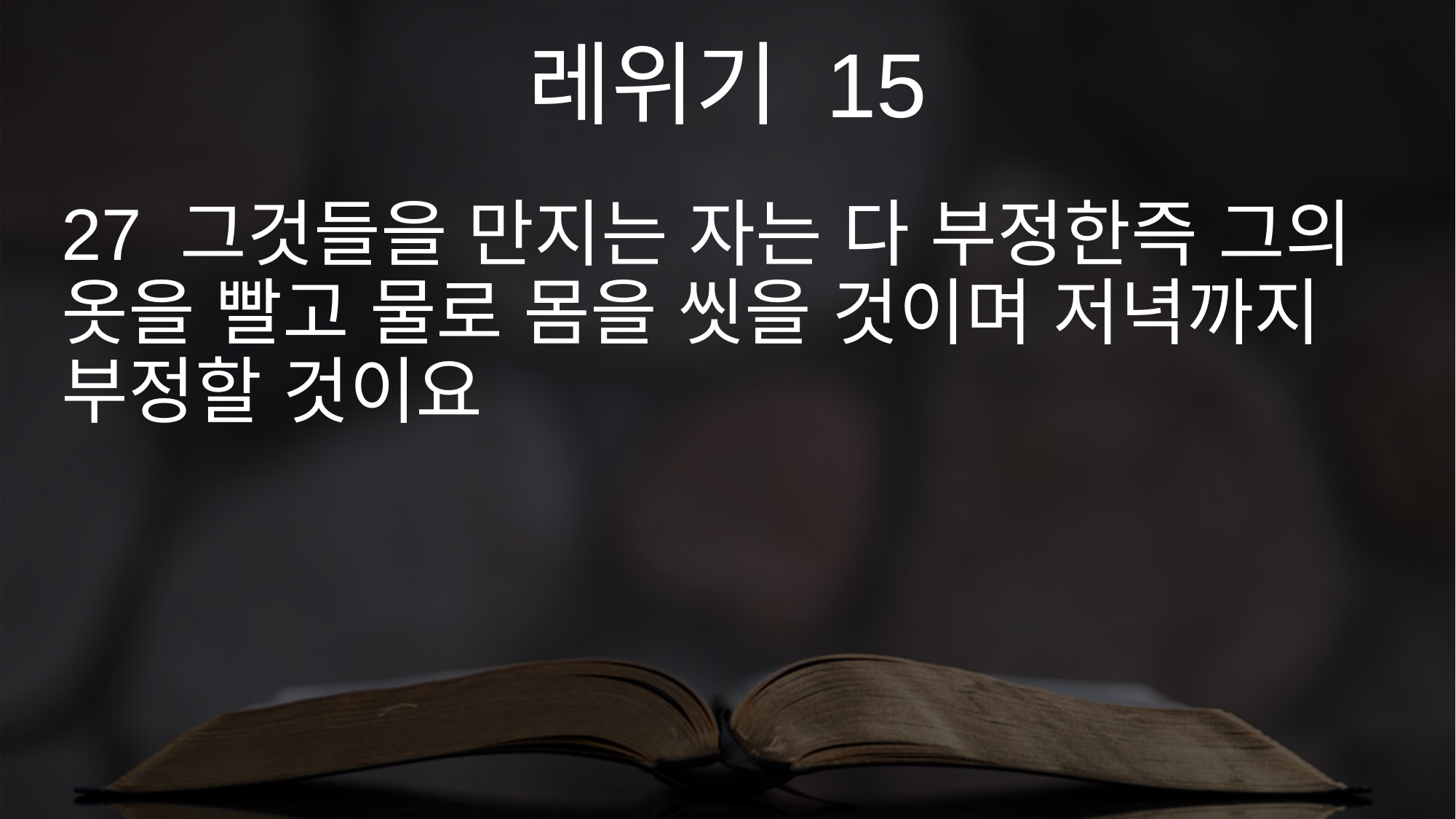

레위기 15
27 그것들을 만지는 자는 다 부정한즉 그의 옷을 빨고 물로 몸을 씻을 것이며 저녁까지 부정할 것이요